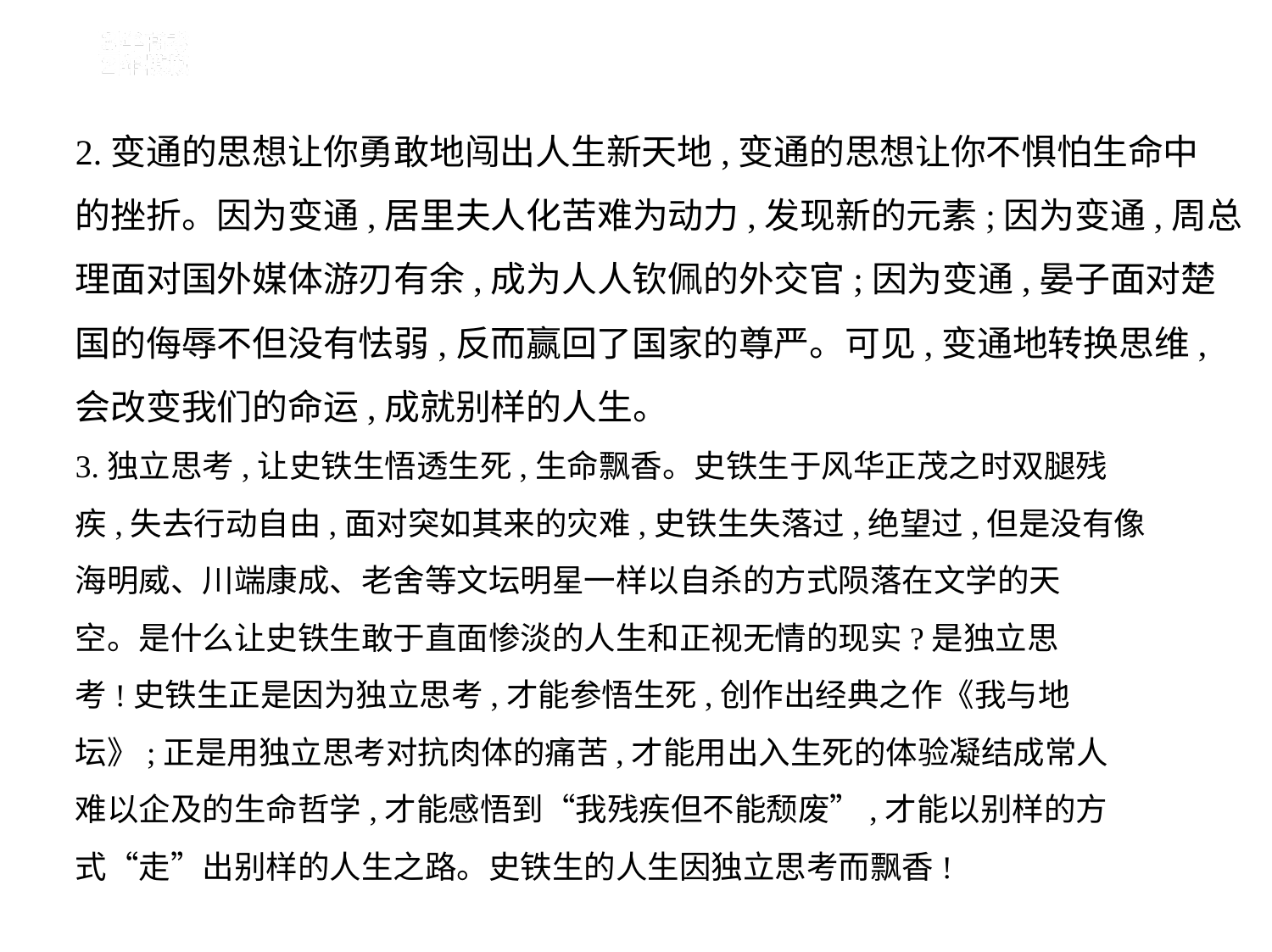

2.变通的思想让你勇敢地闯出人生新天地,变通的思想让你不惧怕生命中
的挫折。因为变通,居里夫人化苦难为动力,发现新的元素;因为变通,周总
理面对国外媒体游刃有余,成为人人钦佩的外交官;因为变通,晏子面对楚
国的侮辱不但没有怯弱,反而赢回了国家的尊严。可见,变通地转换思维,
会改变我们的命运,成就别样的人生。
3.独立思考,让史铁生悟透生死,生命飘香。史铁生于风华正茂之时双腿残
疾,失去行动自由,面对突如其来的灾难,史铁生失落过,绝望过,但是没有像
海明威、川端康成、老舍等文坛明星一样以自杀的方式陨落在文学的天
空。是什么让史铁生敢于直面惨淡的人生和正视无情的现实?是独立思
考!史铁生正是因为独立思考,才能参悟生死,创作出经典之作《我与地
坛》;正是用独立思考对抗肉体的痛苦,才能用出入生死的体验凝结成常人
难以企及的生命哲学,才能感悟到“我残疾但不能颓废”,才能以别样的方
式“走”出别样的人生之路。史铁生的人生因独立思考而飘香!